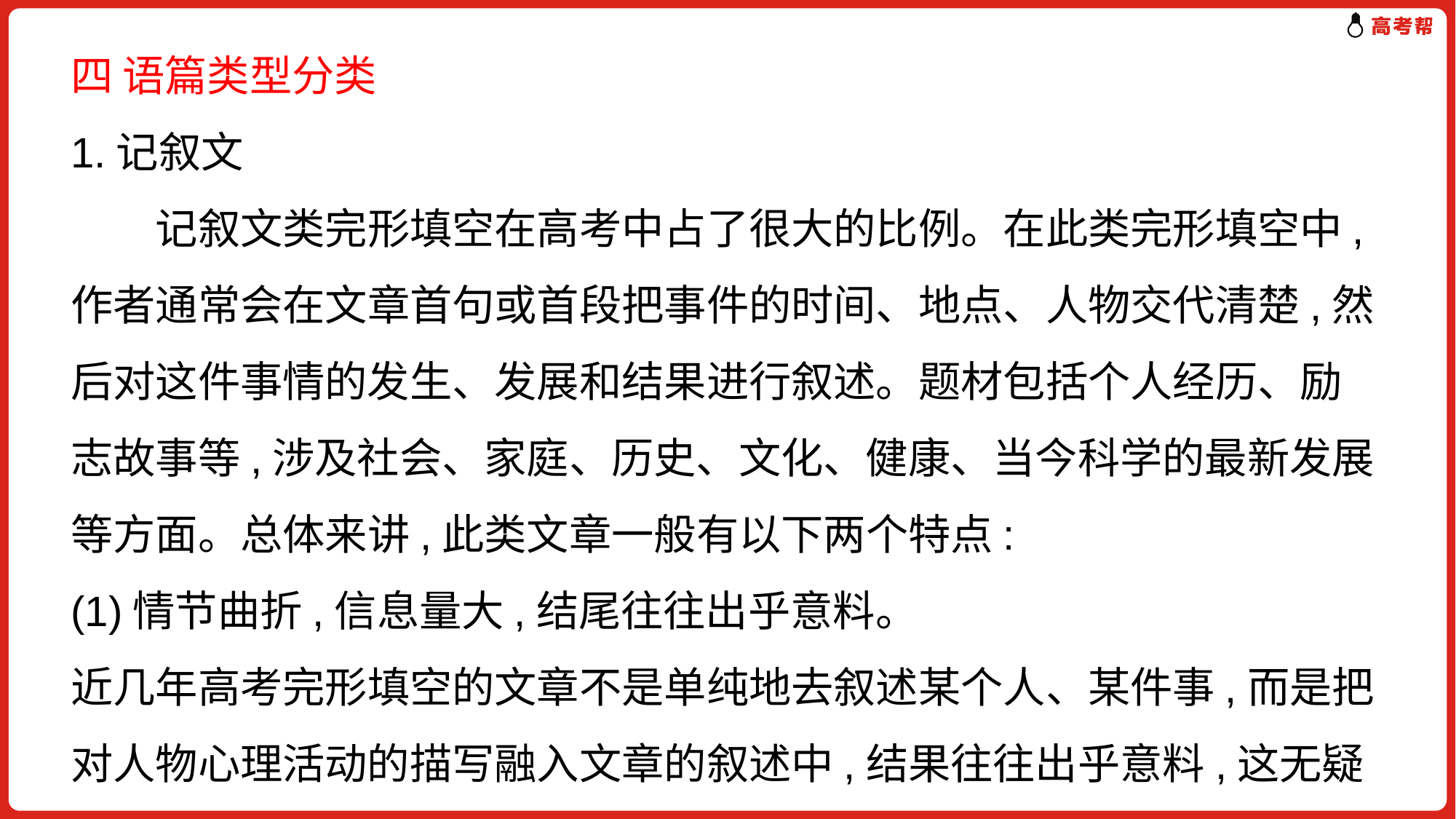

四 语篇类型分类
1.记叙文
　　记叙文类完形填空在高考中占了很大的比例。在此类完形填空中,作者通常会在文章首句或首段把事件的时间、地点、人物交代清楚,然后对这件事情的发生、发展和结果进行叙述。题材包括个人经历、励志故事等,涉及社会、家庭、历史、文化、健康、当今科学的最新发展等方面。总体来讲,此类文章一般有以下两个特点:
(1)情节曲折,信息量大,结尾往往出乎意料。
近几年高考完形填空的文章不是单纯地去叙述某个人、某件事,而是把对人物心理活动的描写融入文章的叙述中,结果往往出乎意料,这无疑就